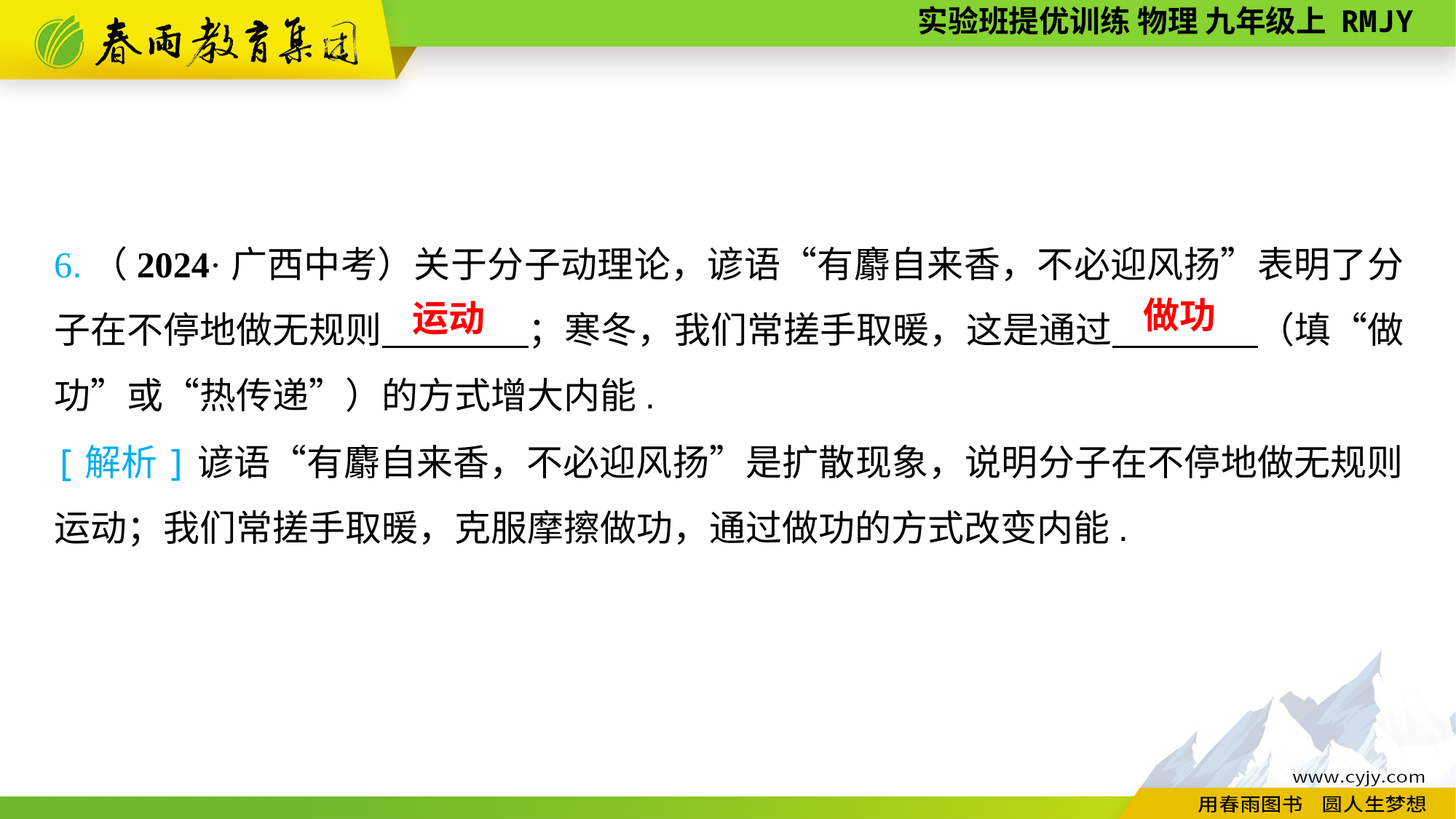

6.（2024·广西中考）关于分子动理论，谚语“有麝自来香，不必迎风扬”表明了分子在不停地做无规则　　　　；寒冬，我们常搓手取暖，这是通过　　　　（填“做功”或“热传递”）的方式增大内能.
做功
运动
[解析]谚语“有麝自来香，不必迎风扬”是扩散现象，说明分子在不停地做无规则运动；我们常搓手取暖，克服摩擦做功，通过做功的方式改变内能.